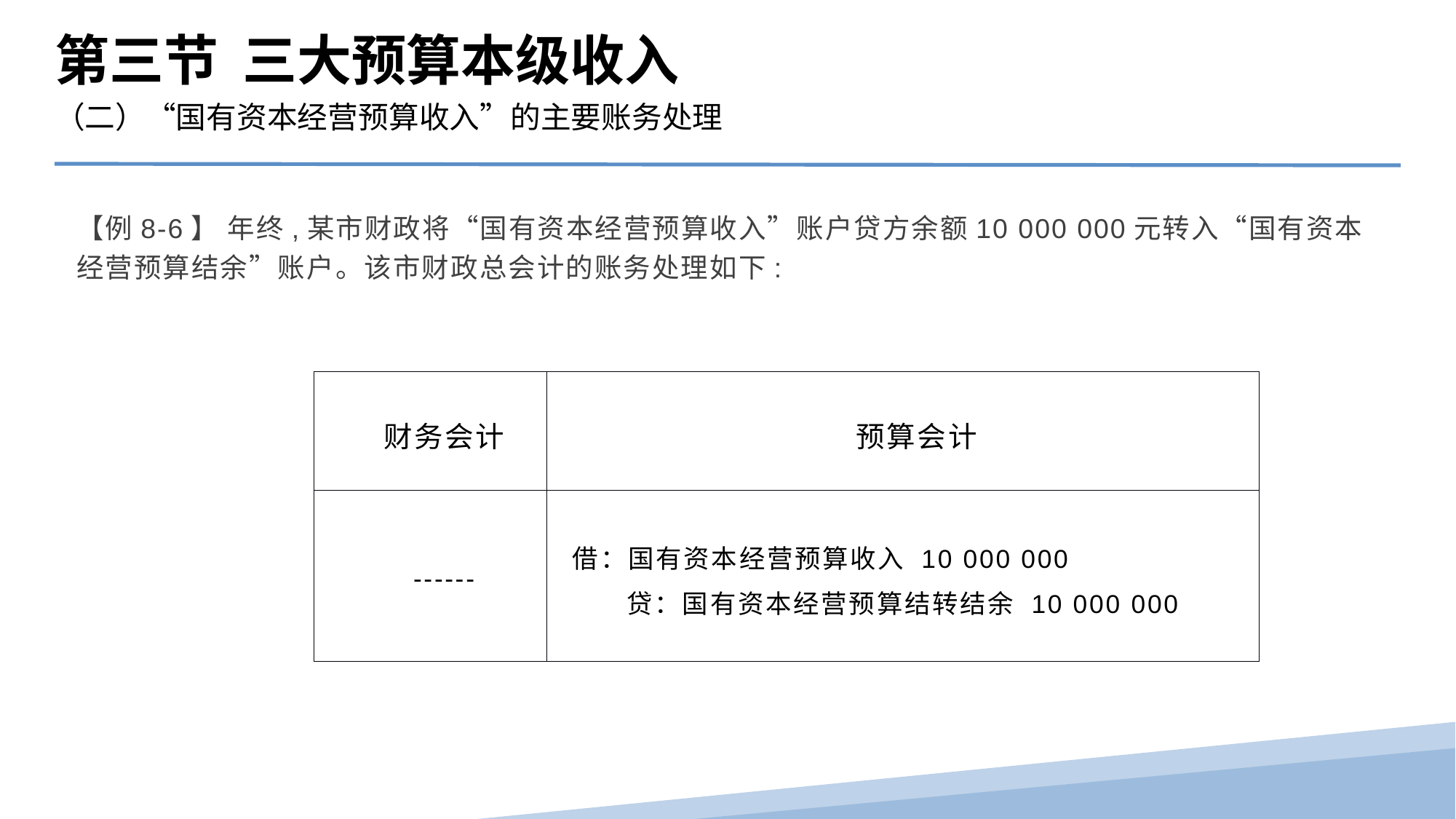

第三节  三大预算本级收入
（二）“国有资本经营预算收入”的主要账务处理
【例8-6】 年终,某市财政将“国有资本经营预算收入”账户贷方余额10 000 000元转入“国有资本经营预算结余”账户。该市财政总会计的账务处理如下:
| 财务会计 | 预算会计 |
| --- | --- |
| ------ | 借：国有资本经营预算收入 10 000 000 贷：国有资本经营预算结转结余 10 000 000 |